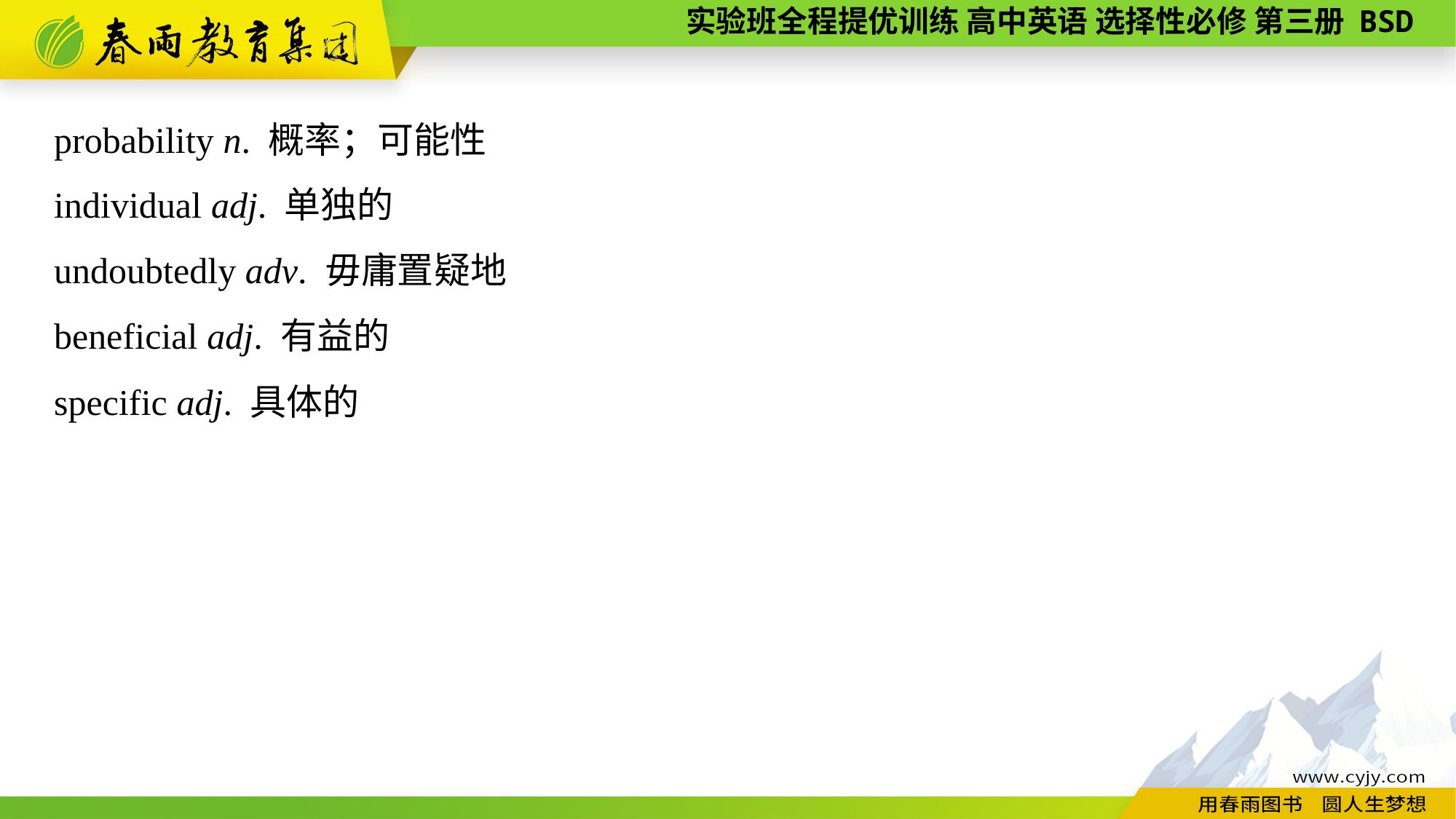

probability n. 概率；可能性
individual adj. 单独的
undoubtedly adv. 毋庸置疑地
beneficial adj. 有益的
specific adj. 具体的